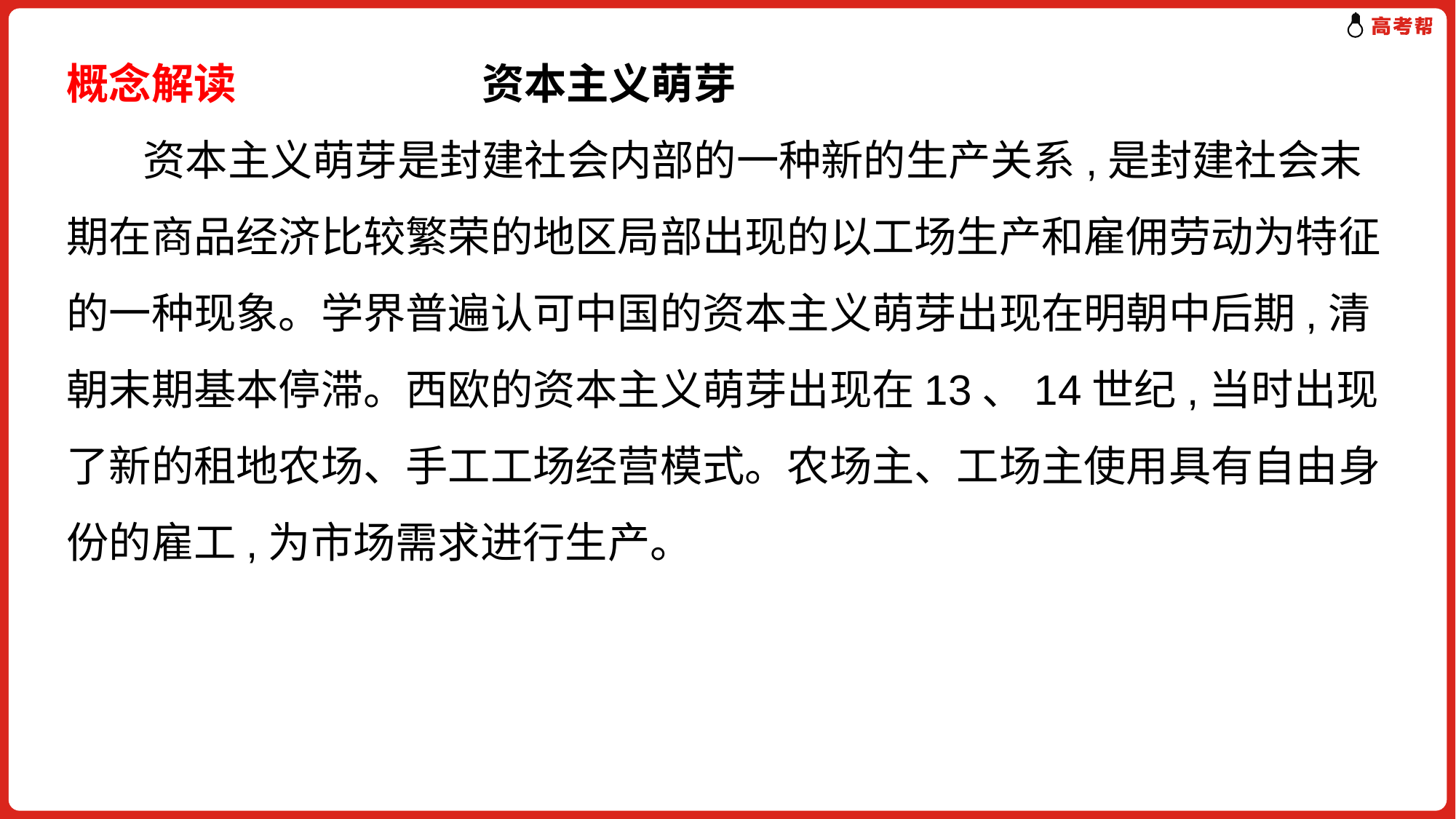

概念解读　　                 资本主义萌芽
       资本主义萌芽是封建社会内部的一种新的生产关系,是封建社会末期在商品经济比较繁荣的地区局部出现的以工场生产和雇佣劳动为特征的一种现象。学界普遍认可中国的资本主义萌芽出现在明朝中后期,清朝末期基本停滞。西欧的资本主义萌芽出现在13、14世纪,当时出现了新的租地农场、手工工场经营模式。农场主、工场主使用具有自由身份的雇工,为市场需求进行生产。